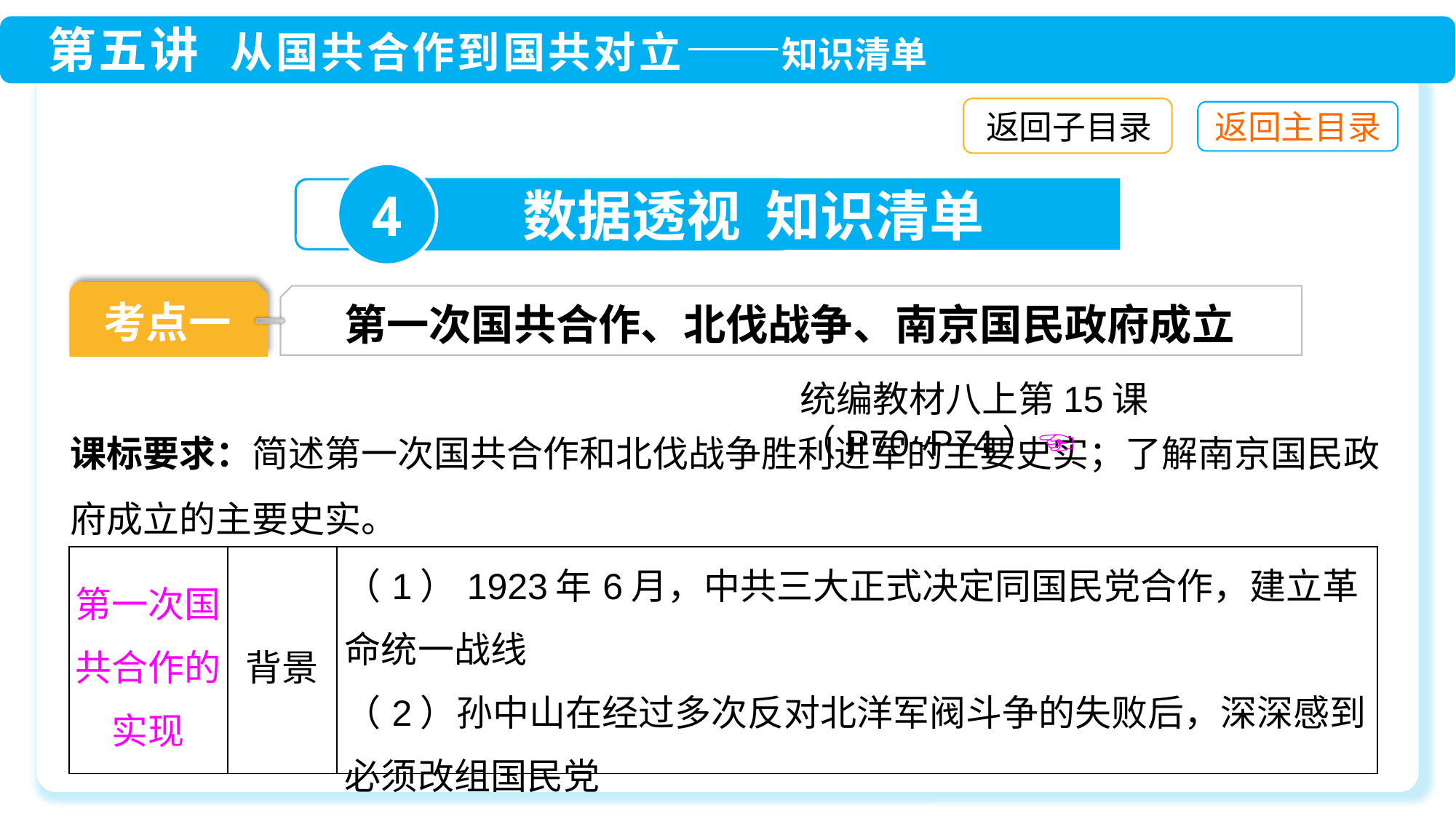

返回子目录
4

数据透视  知识清单
考点一
第一次国共合作、北伐战争、南京国民政府成立

统编教材八上第15课（P70~P74）☜
课标要求：简述第一次国共合作和北伐战争胜利进军的主要史实；了解南京国民政府成立的主要史实。
| 第一次国共合作的实现 | 背景 | （1）1923年6月，中共三大正式决定同国民党合作，建立革命统一战线 （2）孙中山在经过多次反对北洋军阀斗争的失败后，深深感到必须改组国民党 |
| --- | --- | --- |